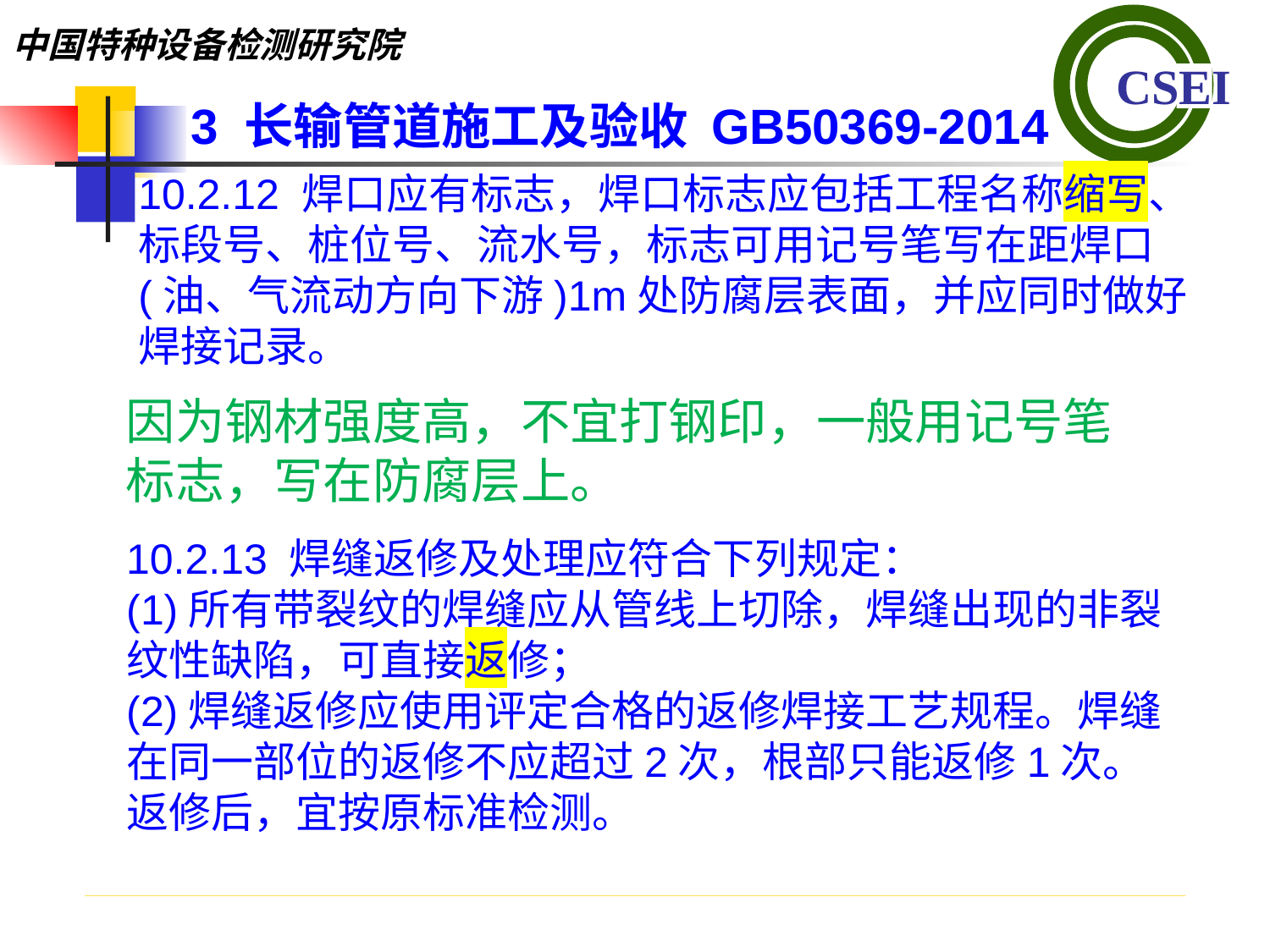

3 长输管道施工及验收 GB50369-2014
10.2.12 焊口应有标志，焊口标志应包括工程名称缩写、标段号、桩位号、流水号，标志可用记号笔写在距焊口(油、气流动方向下游)1m处防腐层表面，并应同时做好焊接记录。
因为钢材强度高，不宜打钢印，一般用记号笔标志，写在防腐层上。
10.2.13 焊缝返修及处理应符合下列规定：(1)所有带裂纹的焊缝应从管线上切除，焊缝出现的非裂纹性缺陷，可直接返修；(2)焊缝返修应使用评定合格的返修焊接工艺规程。焊缝在同一部位的返修不应超过2次，根部只能返修1次。返修后，宜按原标准检测。